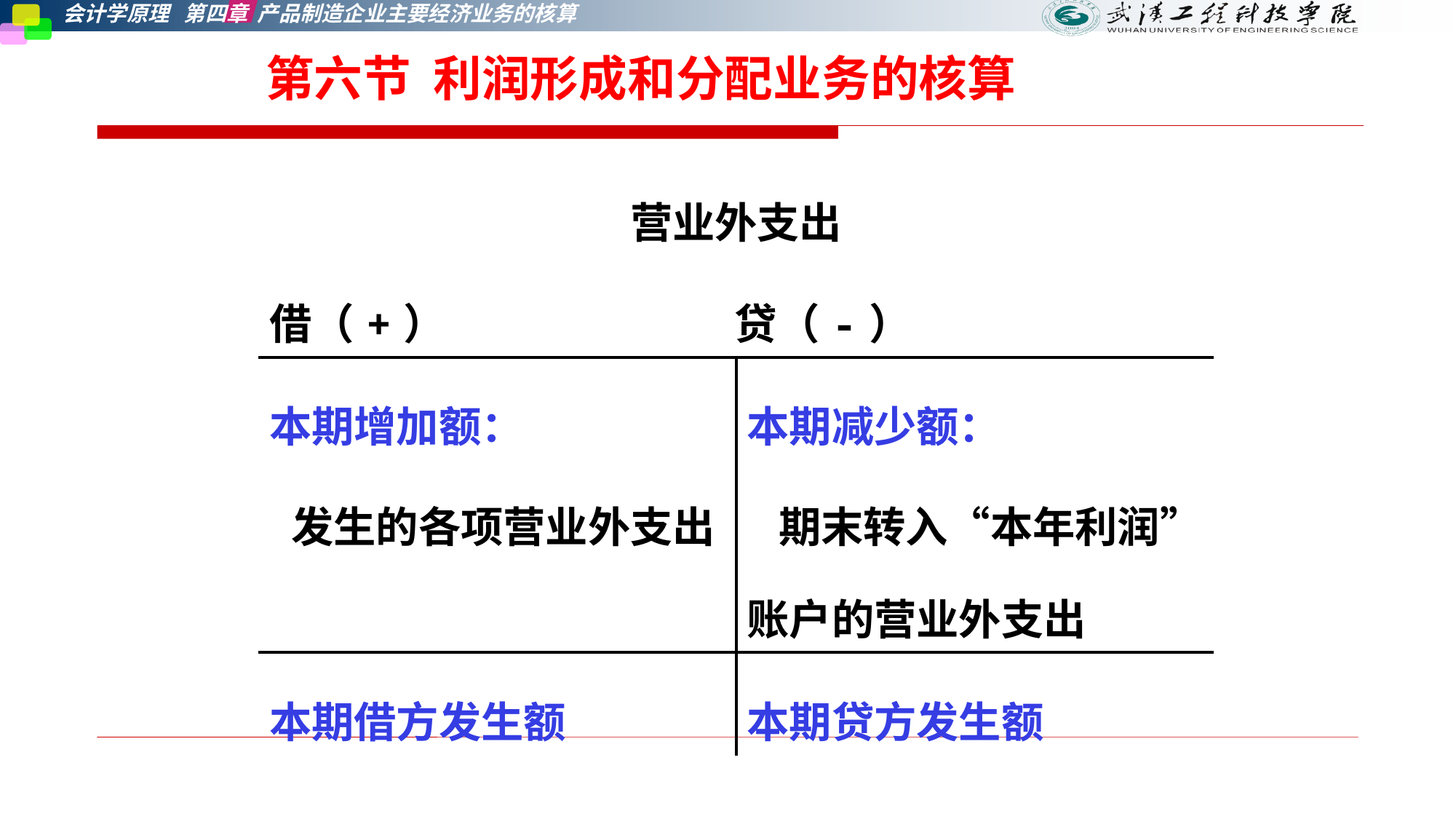

# 第六节  利润形成和分配业务的核算
| 营业外支出 借（+） 贷（-） |  |
| --- | --- |
| 本期增加额： 发生的各项营业外支出 | 本期减少额： 期末转入“本年利润”账户的营业外支出 |
| 本期借方发生额 | 本期贷方发生额 |